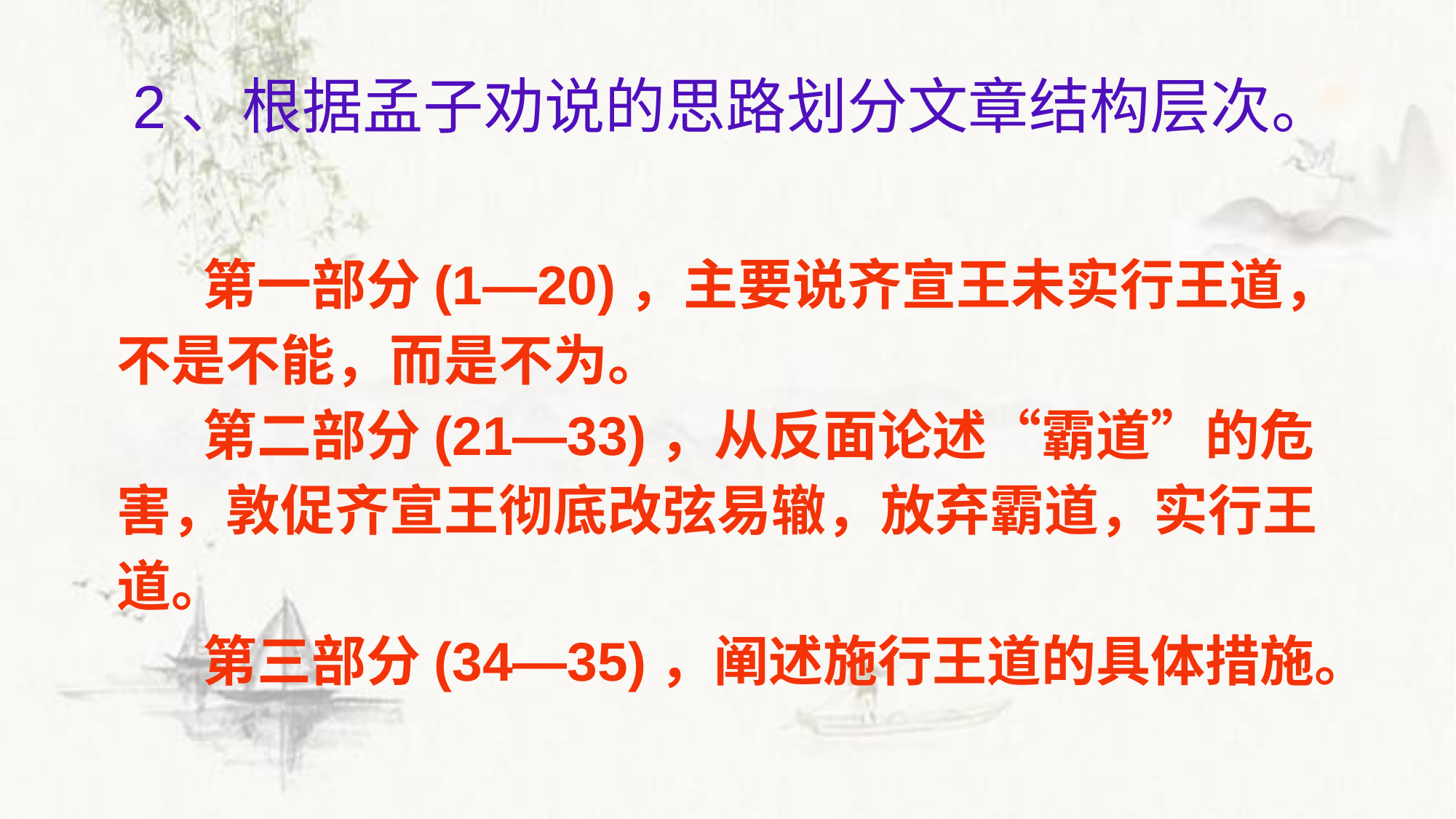

2、根据孟子劝说的思路划分文章结构层次。
第一部分(1—20)，主要说齐宣王未实行王道，不是不能，而是不为。
第二部分(21—33)，从反面论述“霸道”的危害，敦促齐宣王彻底改弦易辙，放弃霸道，实行王道。
第三部分(34—35)，阐述施行王道的具体措施。